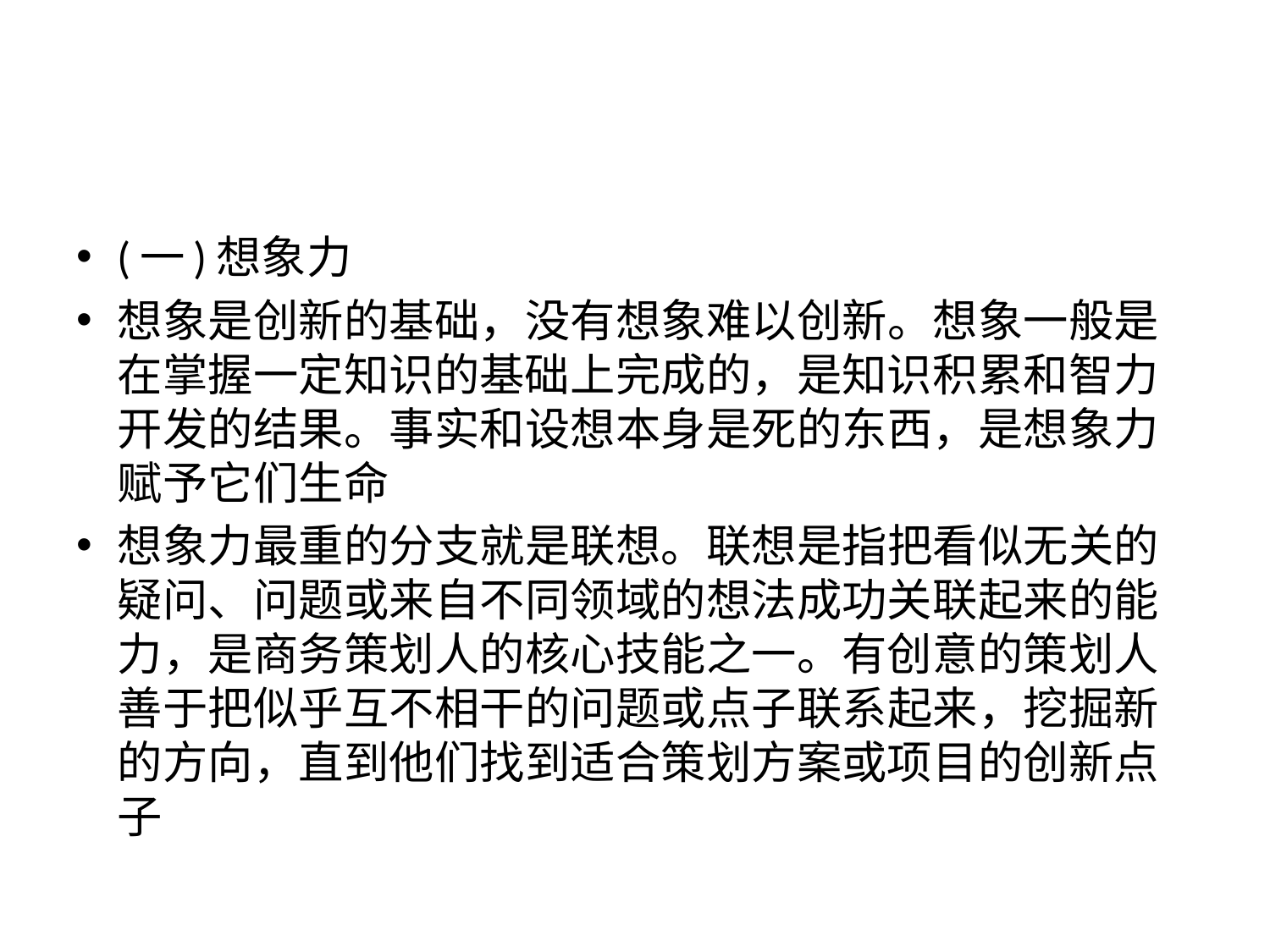

#
(一)想象力
想象是创新的基础，没有想象难以创新。想象一般是在掌握一定知识的基础上完成的，是知识积累和智力开发的结果。事实和设想本身是死的东西，是想象力赋予它们生命
想象力最重的分支就是联想。联想是指把看似无关的疑问、问题或来自不同领域的想法成功关联起来的能力，是商务策划人的核心技能之一。有创意的策划人善于把似乎互不相干的问题或点子联系起来，挖掘新的方向，直到他们找到适合策划方案或项目的创新点子